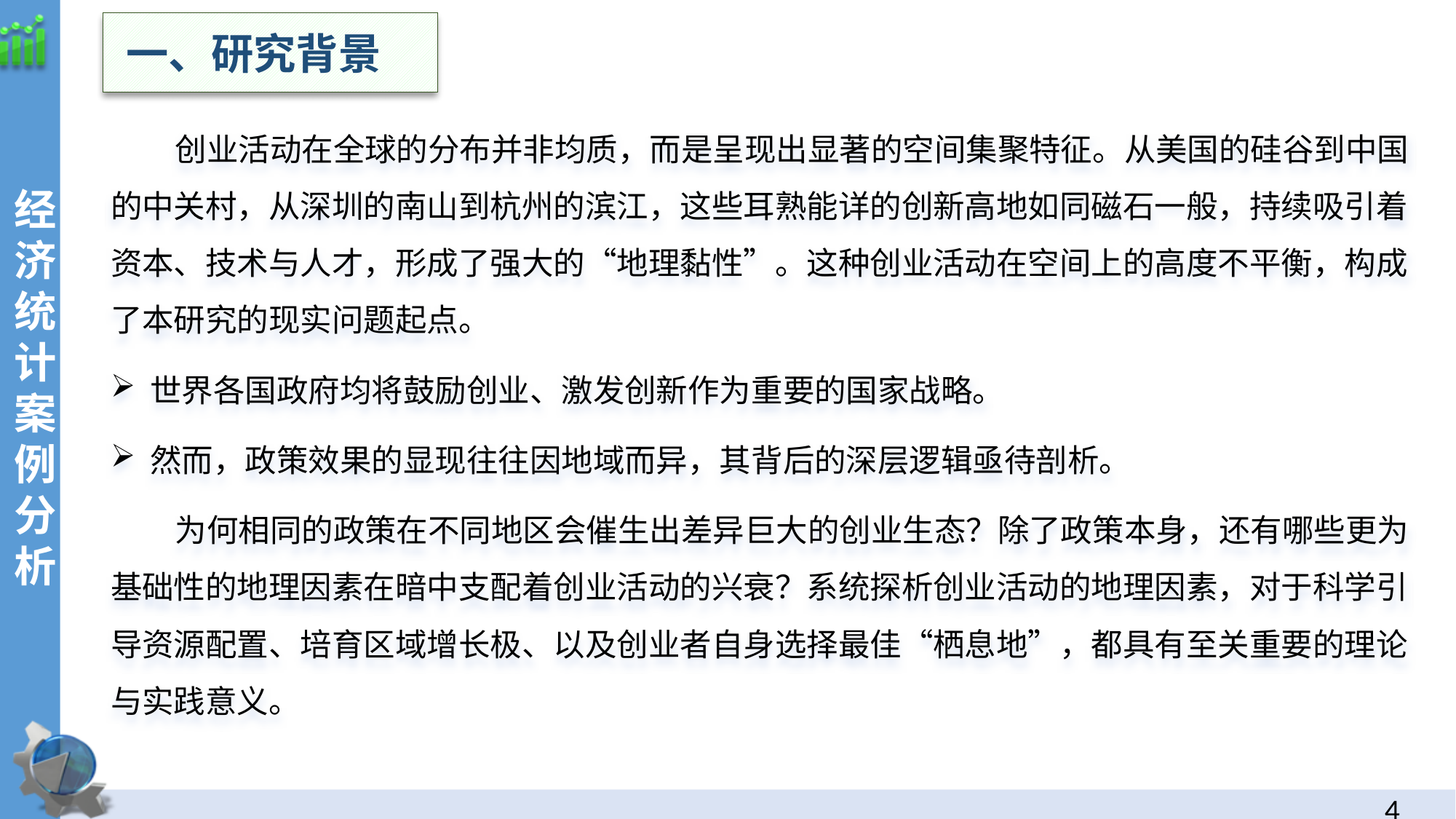

一、研究背景

创业活动在全球的分布并非均质，而是呈现出显著的空间集聚特征。从美国的硅谷到中国的中关村，从深圳的南山到杭州的滨江，这些耳熟能详的创新高地如同磁石一般，持续吸引着资本、技术与人才，形成了强大的“地理黏性”。这种创业活动在空间上的高度不平衡，构成了本研究的现实问题起点。
世界各国政府均将鼓励创业、激发创新作为重要的国家战略。
然而，政策效果的显现往往因地域而异，其背后的深层逻辑亟待剖析。
为何相同的政策在不同地区会催生出差异巨大的创业生态？除了政策本身，还有哪些更为基础性的地理因素在暗中支配着创业活动的兴衰？系统探析创业活动的地理因素，对于科学引导资源配置、培育区域增长极、以及创业者自身选择最佳“栖息地”，都具有至关重要的理论与实践意义。
经济统计案例分析
4